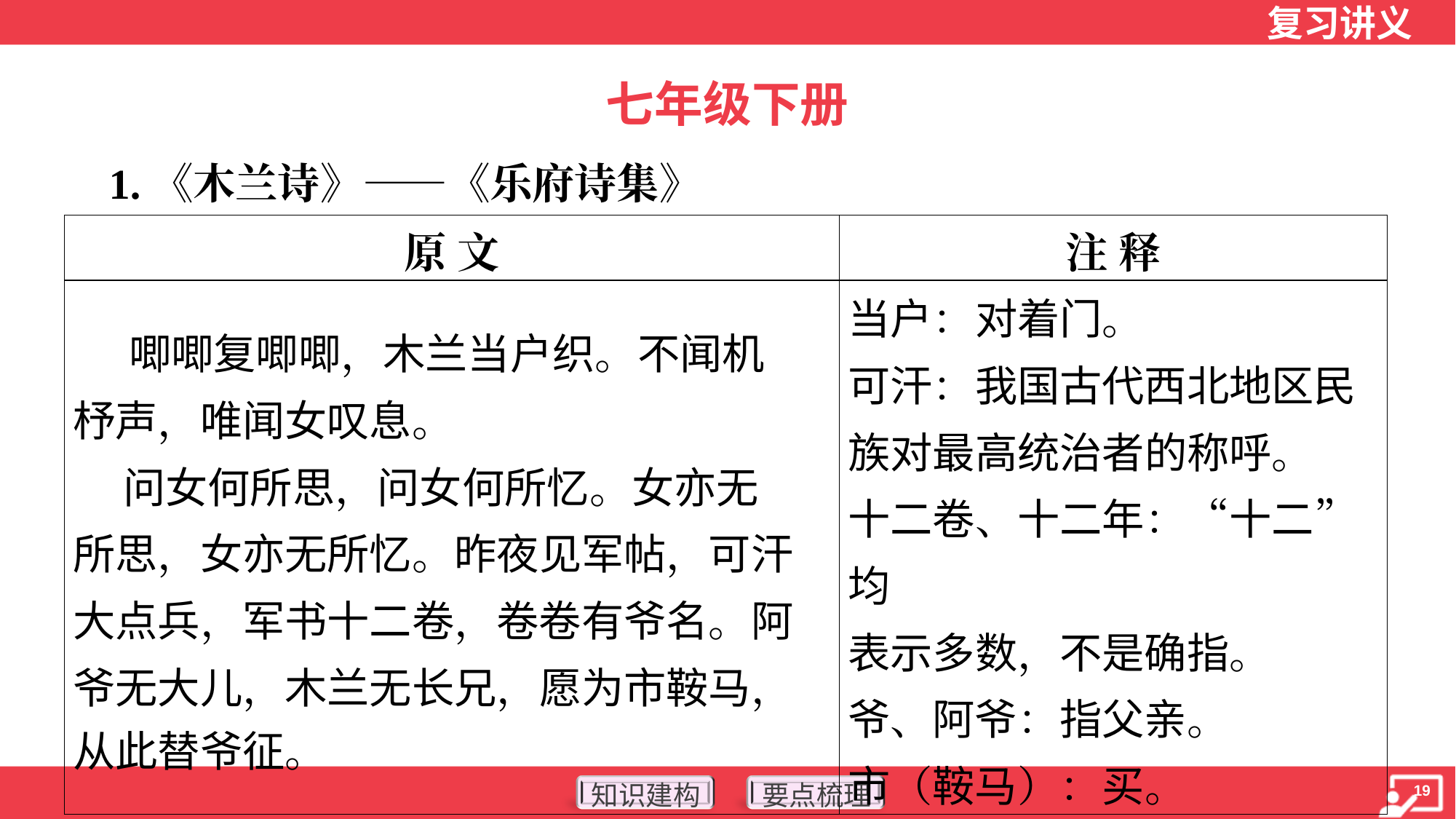

七年级下册
    1.《木兰诗》——《乐府诗集》
| 原 文 | 注 释 |
| --- | --- |
| 唧唧复唧唧，木兰当户织。不闻机 杼声，唯闻女叹息。 问女何所思，问女何所忆。女亦无 所思，女亦无所忆。昨夜见军帖，可汗 大点兵，军书十二卷，卷卷有爷名。阿 爷无大儿，木兰无长兄，愿为市鞍马， 从此替爷征。 | 当户：对着门。 可汗：我国古代西北地区民 族对最高统治者的称呼。 十二卷、十二年：“十二”均 表示多数，不是确指。 爷、阿爷：指父亲。 市（鞍马）：买。 |